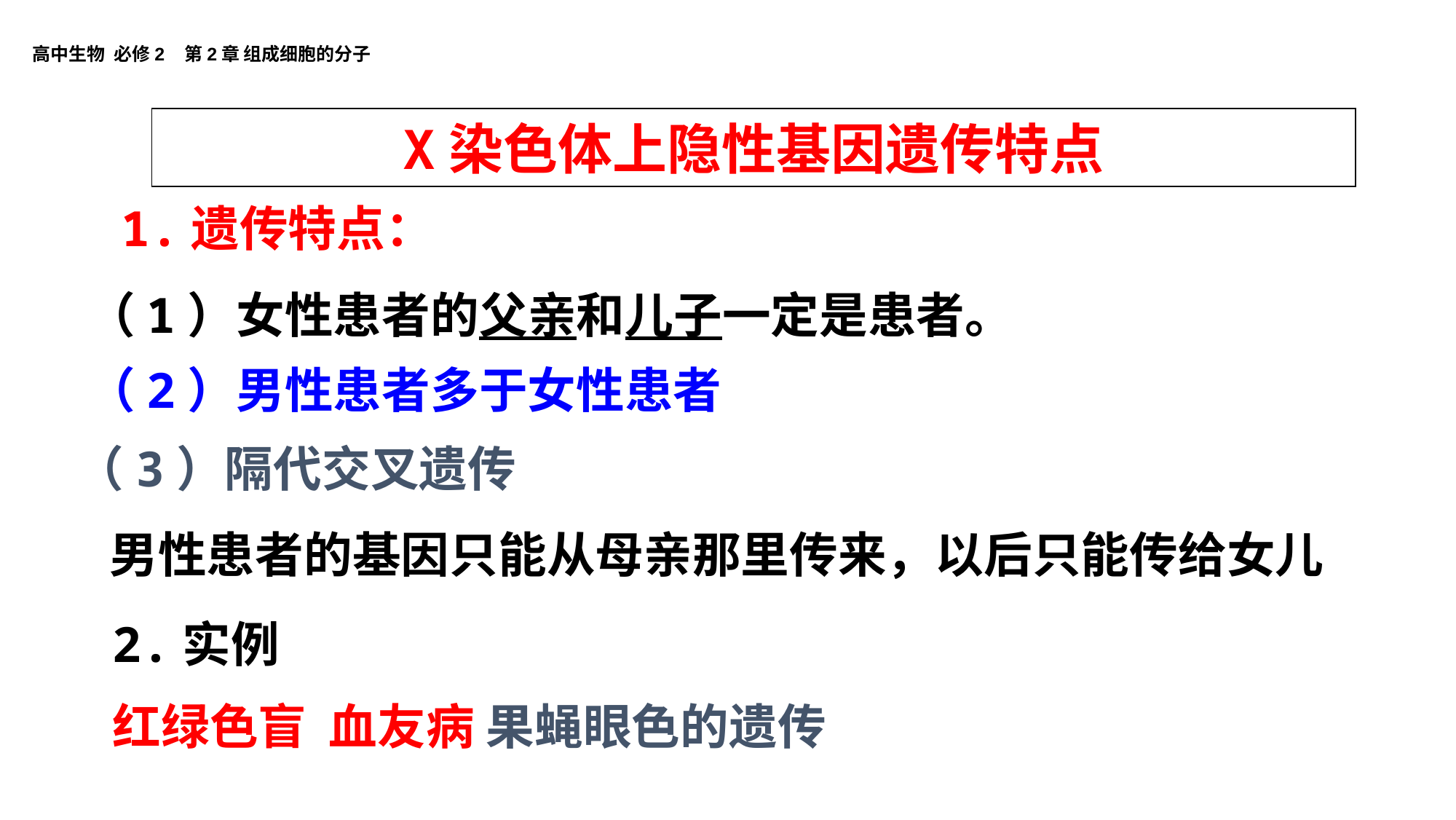

X染色体上隐性基因遗传特点
1.遗传特点：
（1）女性患者的父亲和儿子一定是患者。
（2）男性患者多于女性患者

（3）隔代交叉遗传
 男性患者的基因只能从母亲那里传来，以后只能传给女儿
2.实例
红绿色盲  血友病 果蝇眼色的遗传